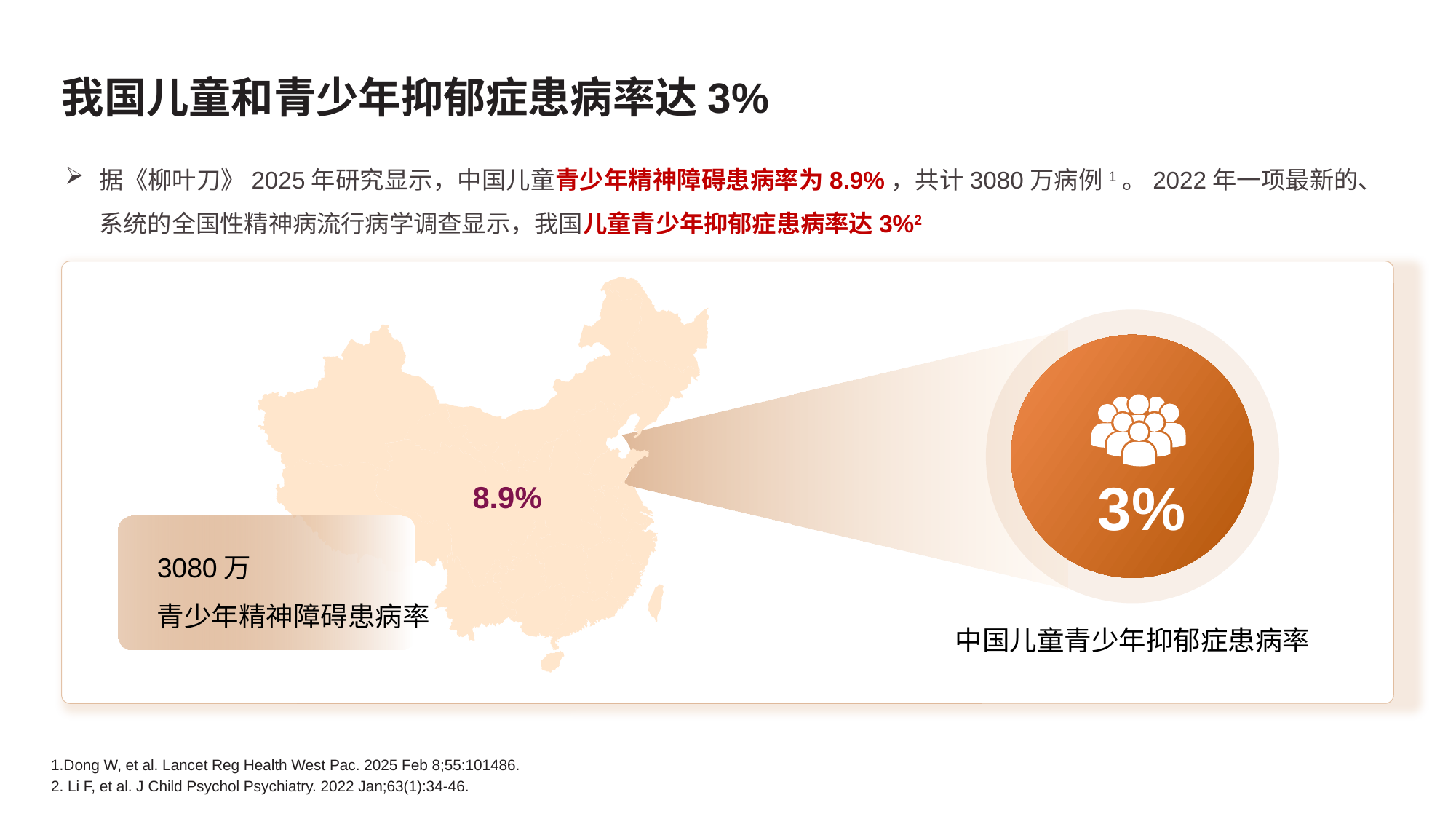

# 我国儿童和青少年抑郁症患病率达3%
据《柳叶刀》2025年研究显示，中国儿童青少年精神障碍患病率为8.9%，共计3080万病例1。2022年一项最新的、系统的全国性精神病流行病学调查显示，我国儿童青少年抑郁症患病率达3%2

8.9%

3%

3080万
青少年精神障碍患病率
中国儿童青少年抑郁症患病率
1.Dong W, et al. Lancet Reg Health West Pac. 2025 Feb 8;55:101486.
2. Li F, et al. J Child Psychol Psychiatry. 2022 Jan;63(1):34-46.